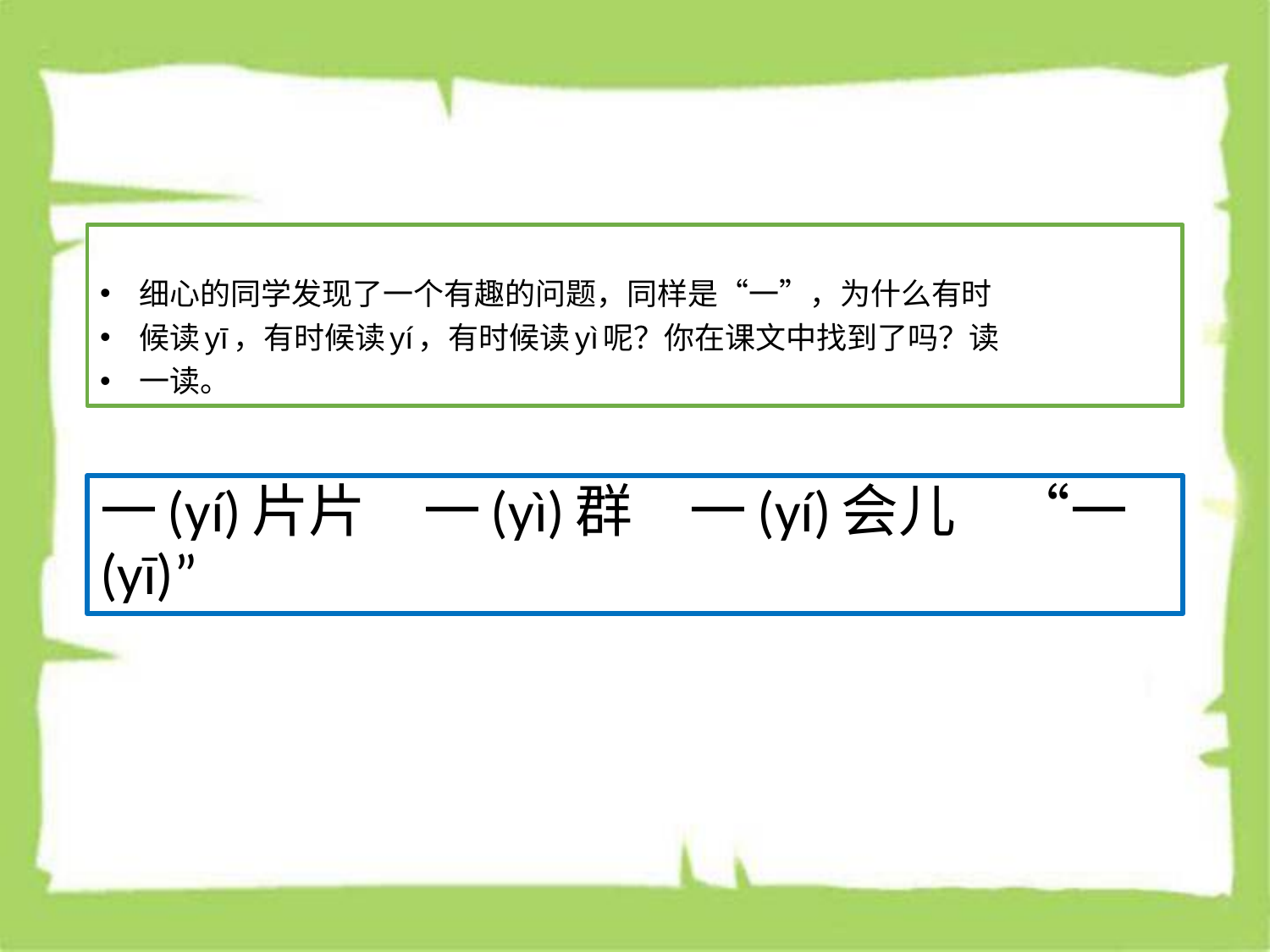

细心的同学发现了一个有趣的问题，同样是“一”，为什么有时
候读yī，有时候读yí，有时候读yì呢？你在课文中找到了吗？读
一读。
# 一(yí)片片　一(yì)群　一(yí)会儿　“一(yī)”